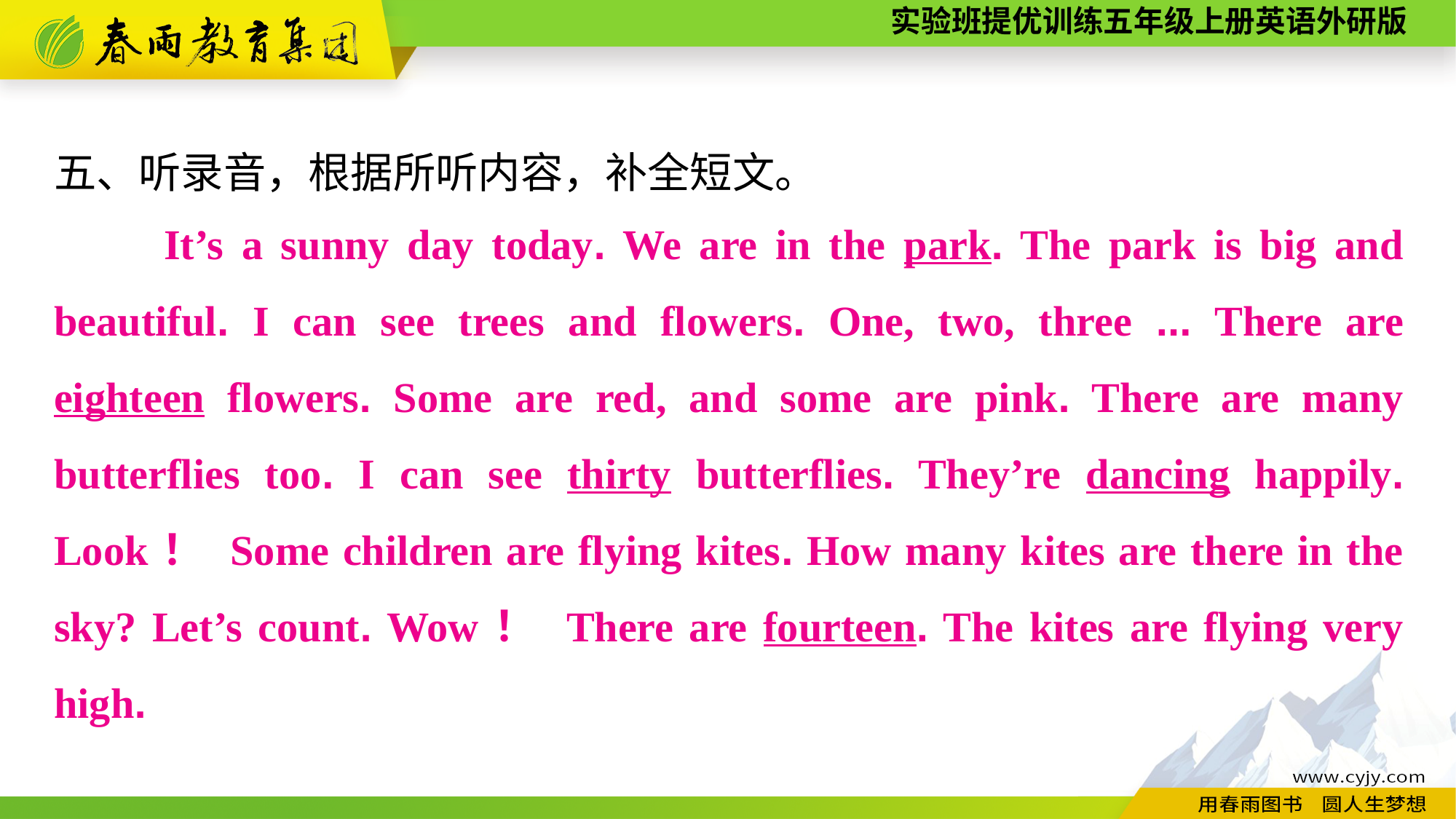

五、听录音，根据所听内容，补全短文。
　　It’s a sunny day today. We are in the park. The park is big and beautiful. I can see trees and flowers. One, two, three ... There are eighteen flowers. Some are red, and some are pink. There are many butterflies too. I can see thirty butterflies. They’re dancing happily. Look！ Some children are flying kites. How many kites are there in the sky? Let’s count. Wow！ There are fourteen. The kites are flying very high.